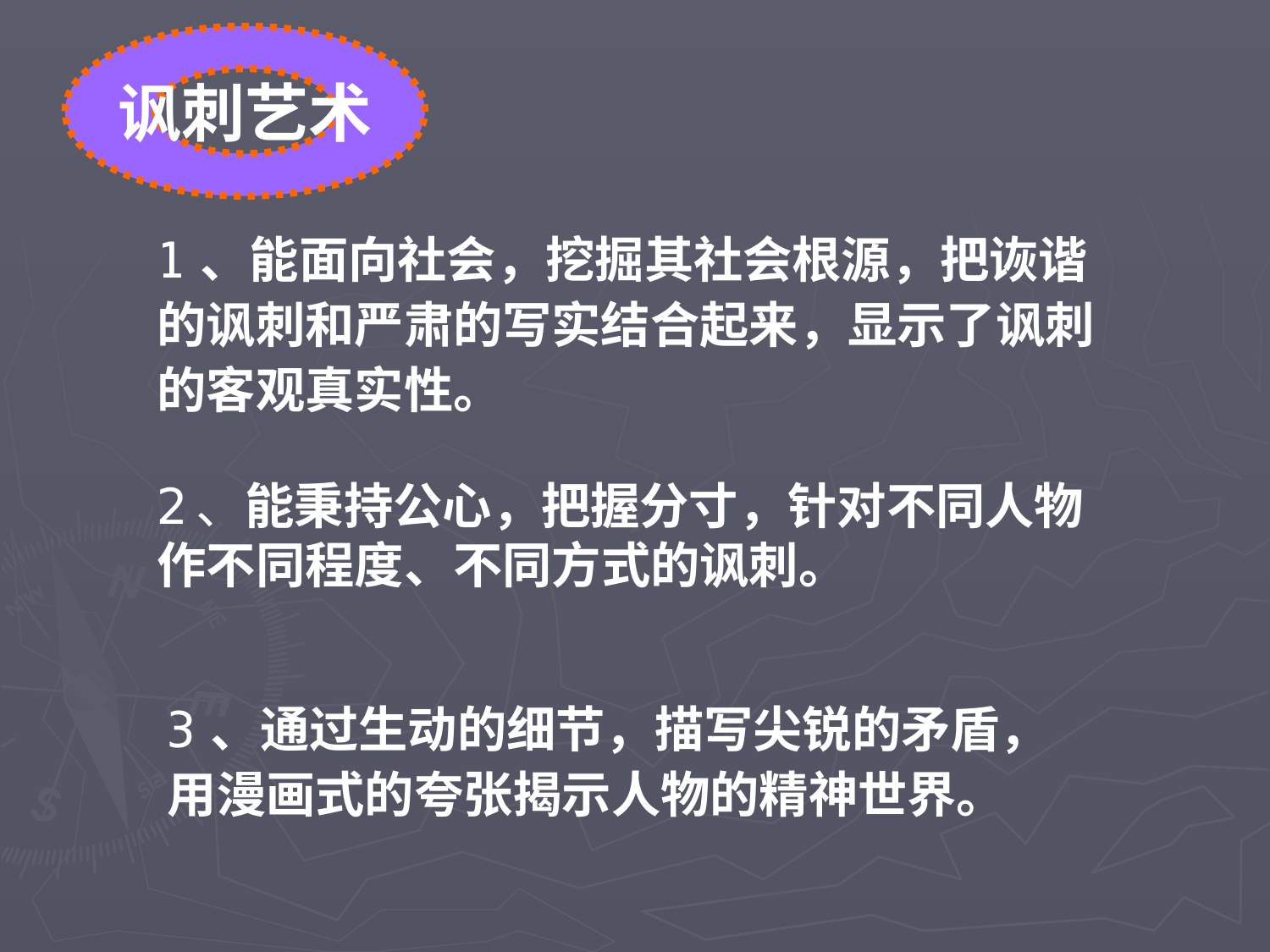

讽刺艺术
1、能面向社会，挖掘其社会根源，把诙谐的讽刺和严肃的写实结合起来，显示了讽刺的客观真实性。
2、能秉持公心，把握分寸，针对不同人物作不同程度、不同方式的讽刺。
3、通过生动的细节，描写尖锐的矛盾，用漫画式的夸张揭示人物的精神世界。